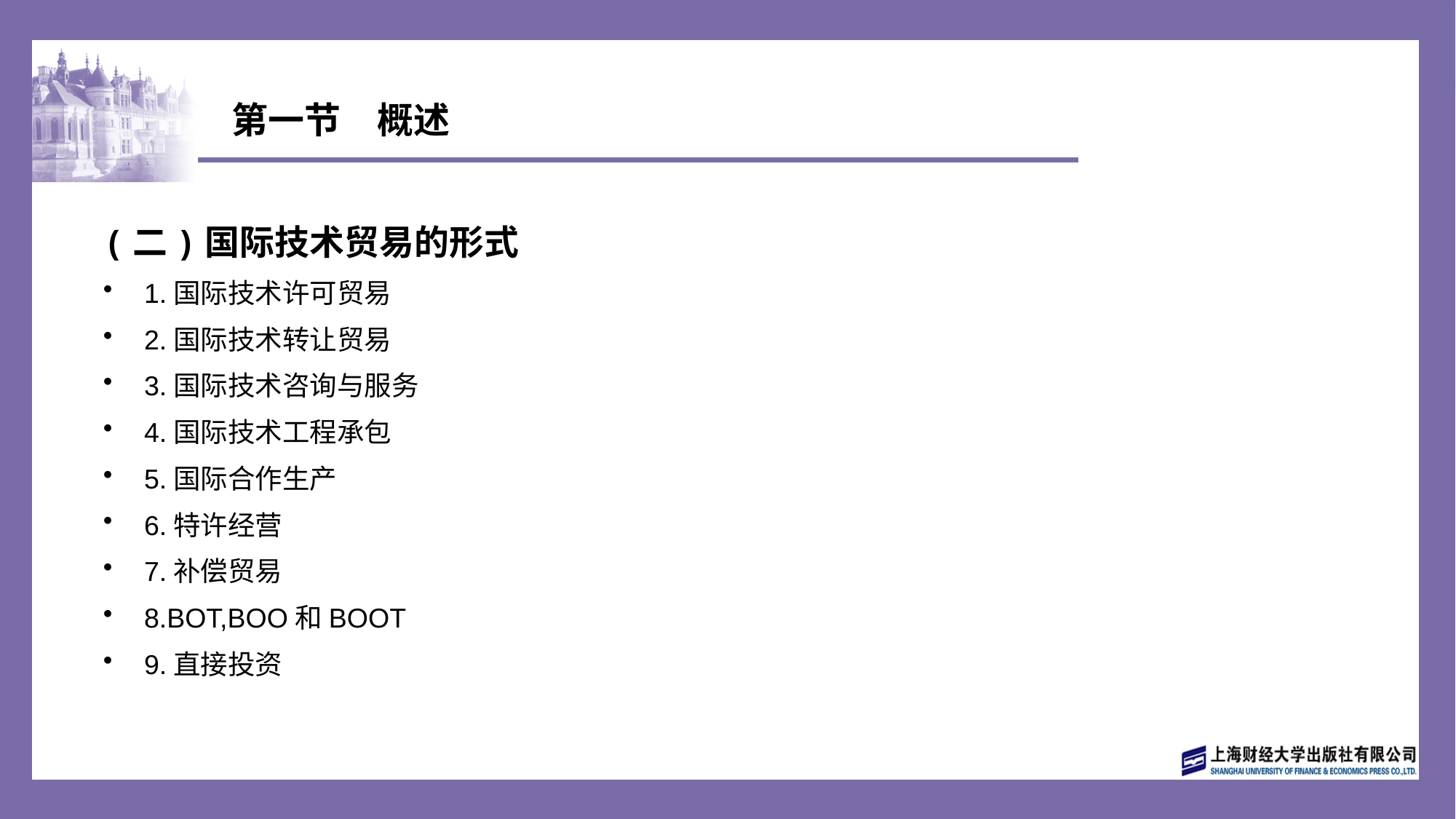

# 第一节　概述
(二)国际技术贸易的形式
1.国际技术许可贸易
2.国际技术转让贸易
3.国际技术咨询与服务
4.国际技术工程承包
5.国际合作生产
6.特许经营
7.补偿贸易
8.BOT,BOO和BOOT
9.直接投资